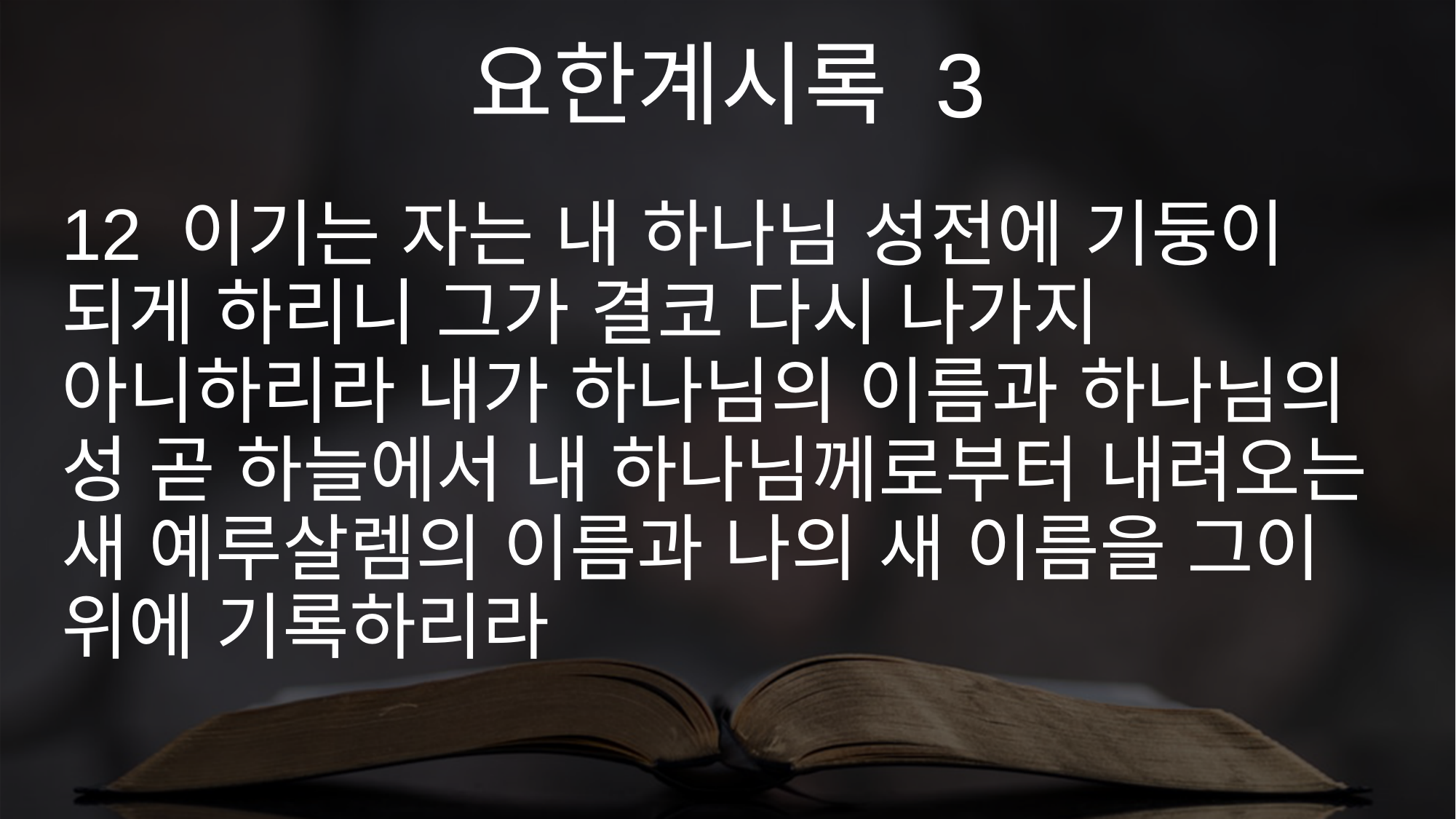

요한계시록 3
12 이기는 자는 내 하나님 성전에 기둥이 되게 하리니 그가 결코 다시 나가지 아니하리라 내가 하나님의 이름과 하나님의 성 곧 하늘에서 내 하나님께로부터 내려오는 새 예루살렘의 이름과 나의 새 이름을 그이 위에 기록하리라